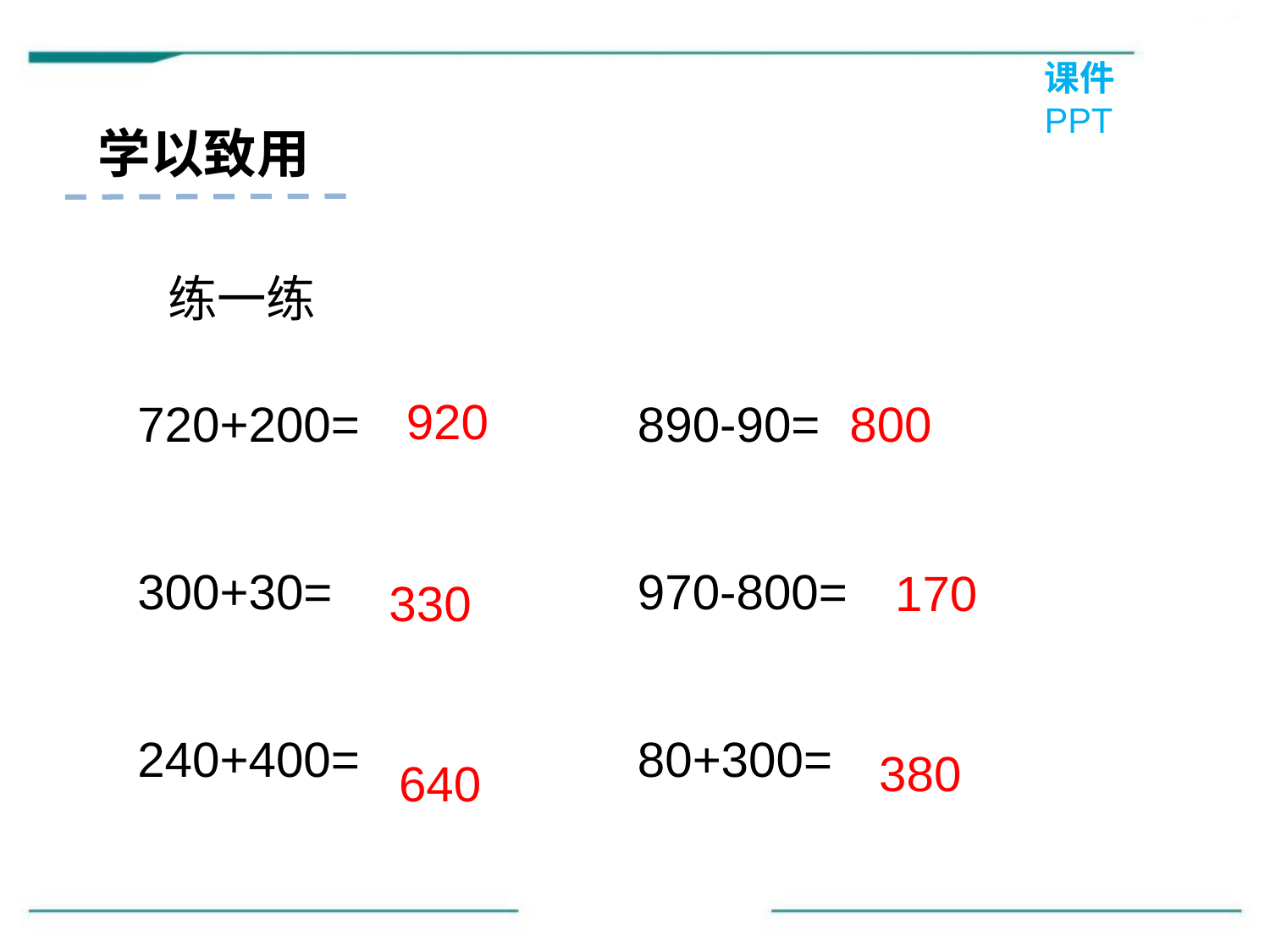

课件PPT
学以致用

练一练
920
720+200=

300+30=

240+400=
890-90=

970-800=

80+300=
800
170
330
380
640